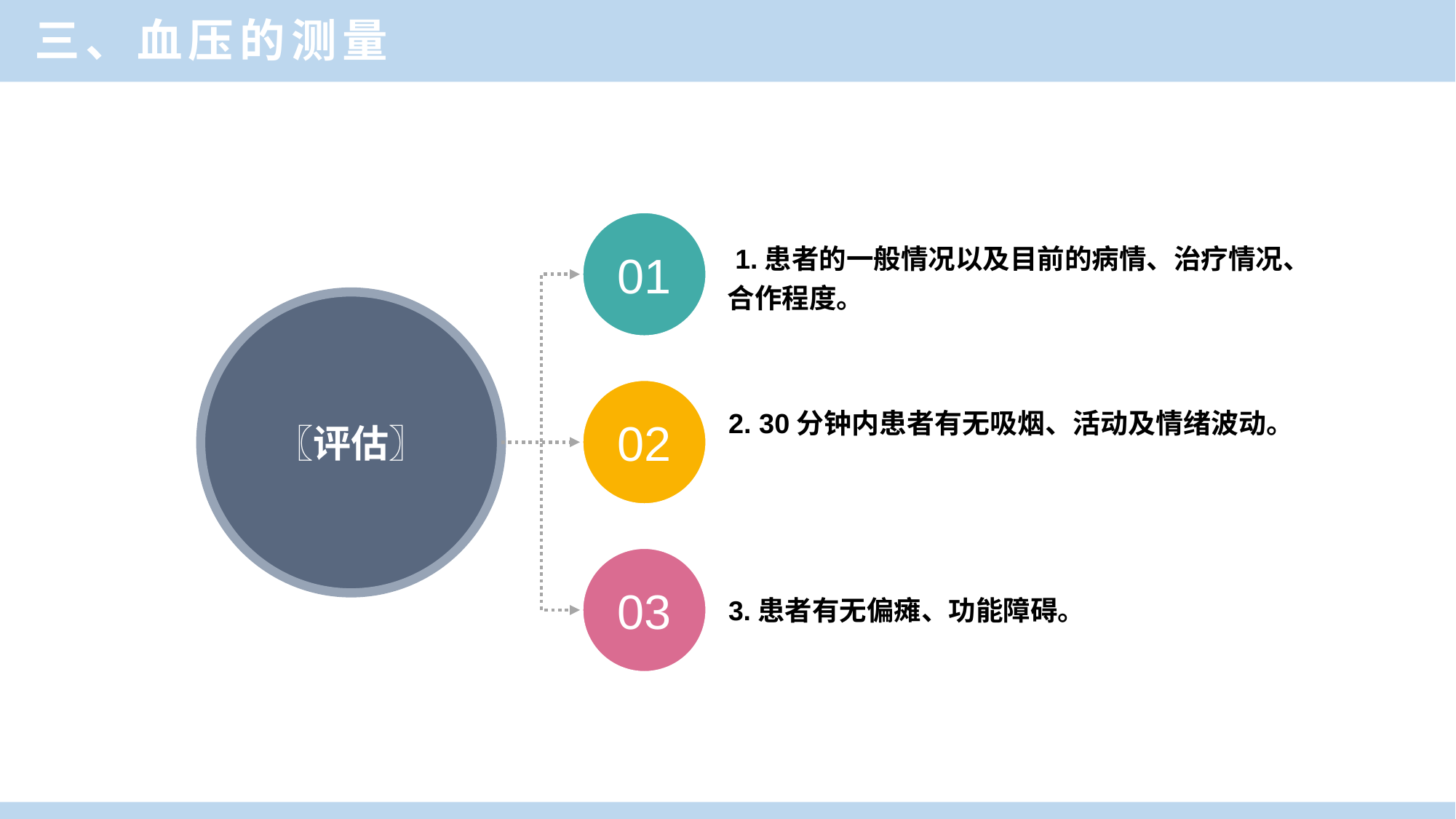

三、血压的测量
01
 1.患者的一般情况以及目前的病情、治疗情况、合作程度。
〖评估〗
02
2. 30分钟内患者有无吸烟、活动及情绪波动。
03
3.患者有无偏瘫、功能障碍。